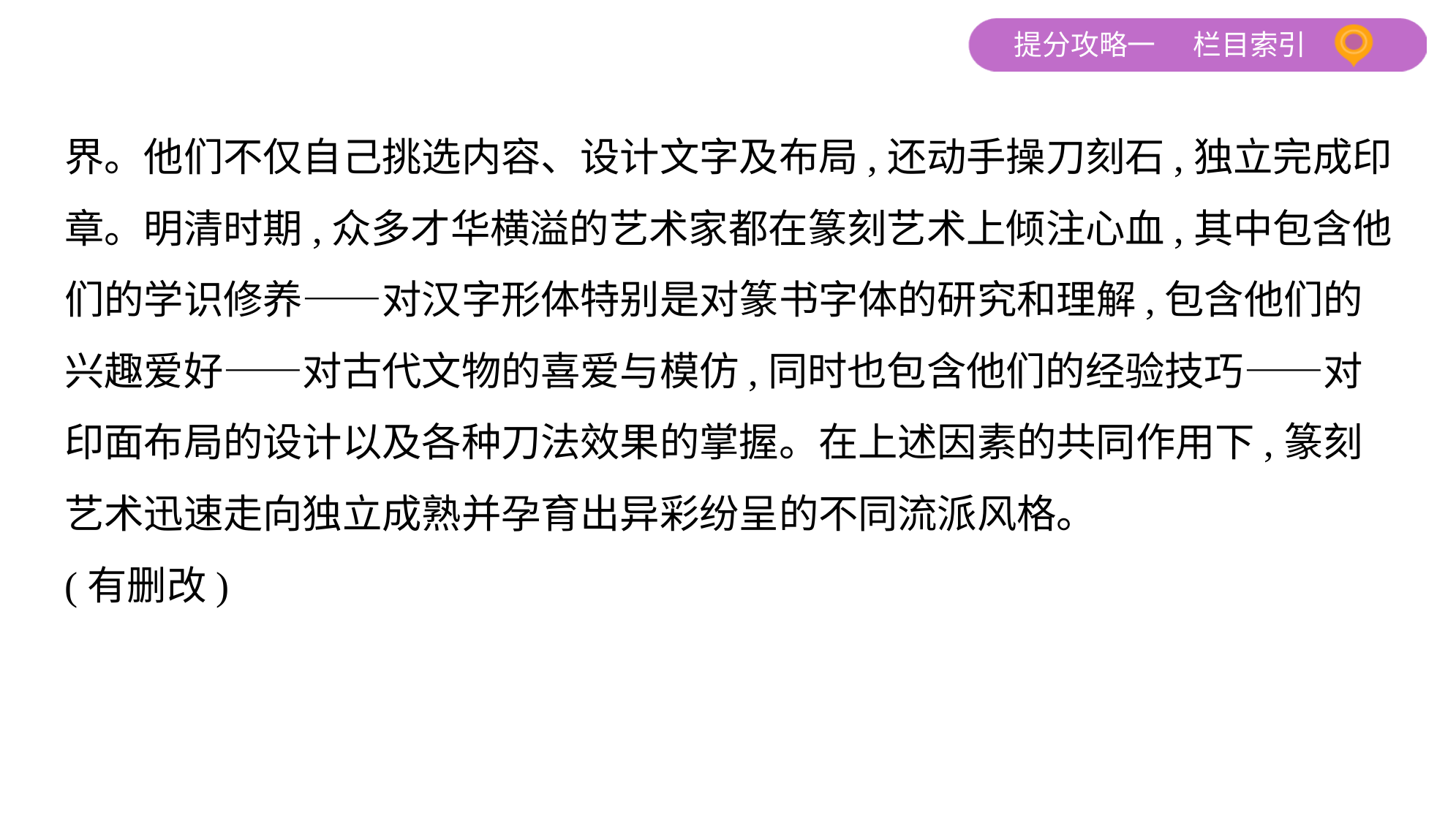

界。他们不仅自己挑选内容、设计文字及布局,还动手操刀刻石,独立完成印
章。明清时期,众多才华横溢的艺术家都在篆刻艺术上倾注心血,其中包含他
们的学识修养——对汉字形体特别是对篆书字体的研究和理解,包含他们的
兴趣爱好——对古代文物的喜爱与模仿,同时也包含他们的经验技巧——对
印面布局的设计以及各种刀法效果的掌握。在上述因素的共同作用下,篆刻
艺术迅速走向独立成熟并孕育出异彩纷呈的不同流派风格。
(有删改)